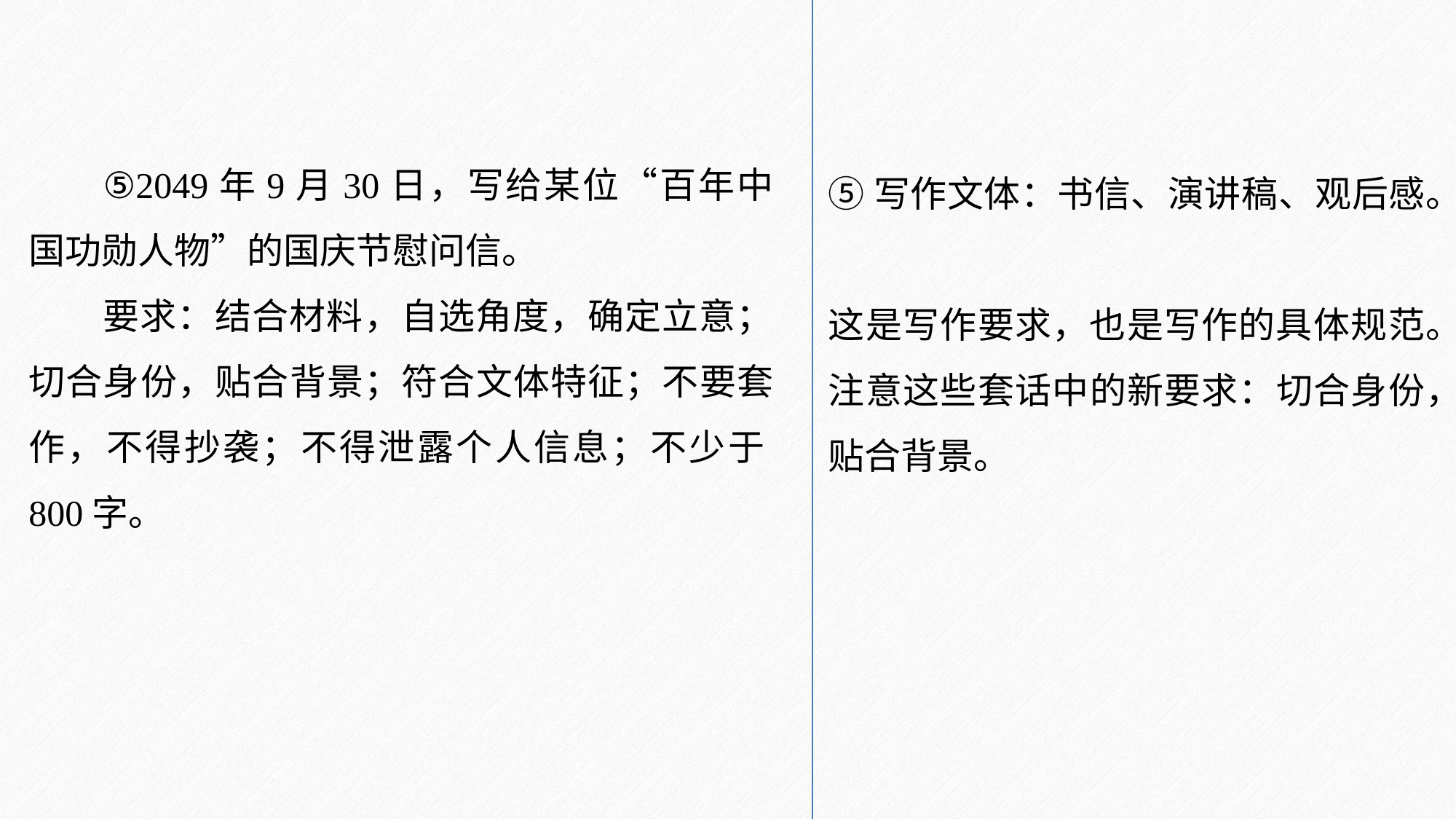

⑤2049年9月30日，写给某位“百年中国功勋人物”的国庆节慰问信。
要求：结合材料，自选角度，确定立意；切合身份，贴合背景；符合文体特征；不要套作，不得抄袭；不得泄露个人信息；不少于800字。
⑤写作文体：书信、演讲稿、观后感。

这是写作要求，也是写作的具体规范。
注意这些套话中的新要求：切合身份，贴合背景。